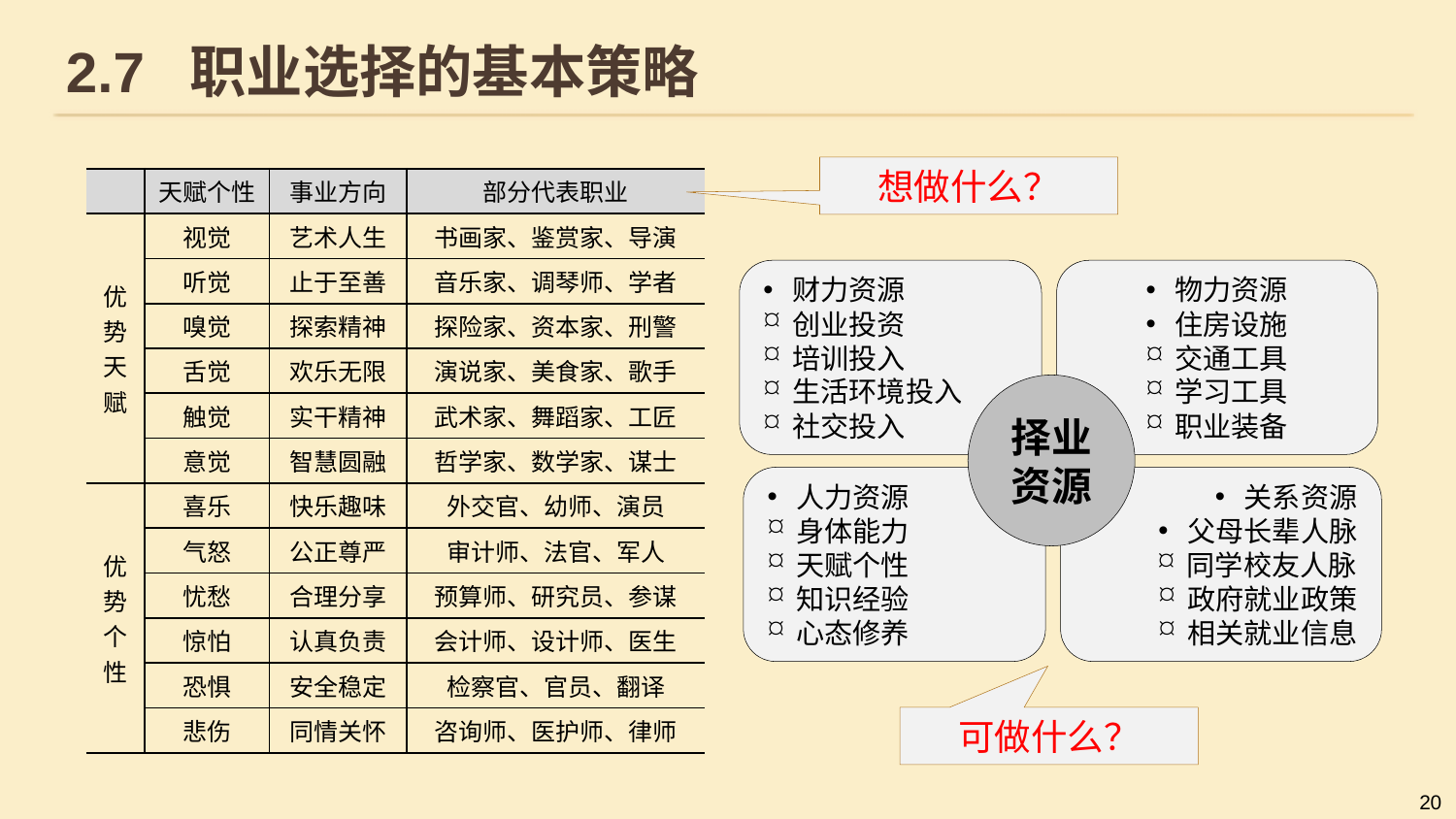

# 2.7  职业选择的基本策略
想做什么？
|  | 天赋个性 | 事业方向 | 部分代表职业 |
| --- | --- | --- | --- |
| 优势天赋 | 视觉 | 艺术人生 | 书画家、鉴赏家、导演 |
|  | 听觉 | 止于至善 | 音乐家、调琴师、学者 |
|  | 嗅觉 | 探索精神 | 探险家、资本家、刑警 |
|  | 舌觉 | 欢乐无限 | 演说家、美食家、歌手 |
|  | 触觉 | 实干精神 | 武术家、舞蹈家、工匠 |
|  | 意觉 | 智慧圆融 | 哲学家、数学家、谋士 |
| 优势个性 | 喜乐 | 快乐趣味 | 外交官、幼师、演员 |
|  | 气怒 | 公正尊严 | 审计师、法官、军人 |
|  | 忧愁 | 合理分享 | 预算师、研究员、参谋 |
|  | 惊怕 | 认真负责 | 会计师、设计师、医生 |
|  | 恐惧 | 安全稳定 | 检察官、官员、翻译 |
|  | 悲伤 | 同情关怀 | 咨询师、医护师、律师 |
财力资源
创业投资
培训投入
生活环境投入
社交投入
物力资源
住房设施
交通工具
学习工具
职业装备
择业
资源
人力资源
身体能力
天赋个性
知识经验
心态修养
关系资源
父母长辈人脉
同学校友人脉
政府就业政策
相关就业信息
可做什么？
20